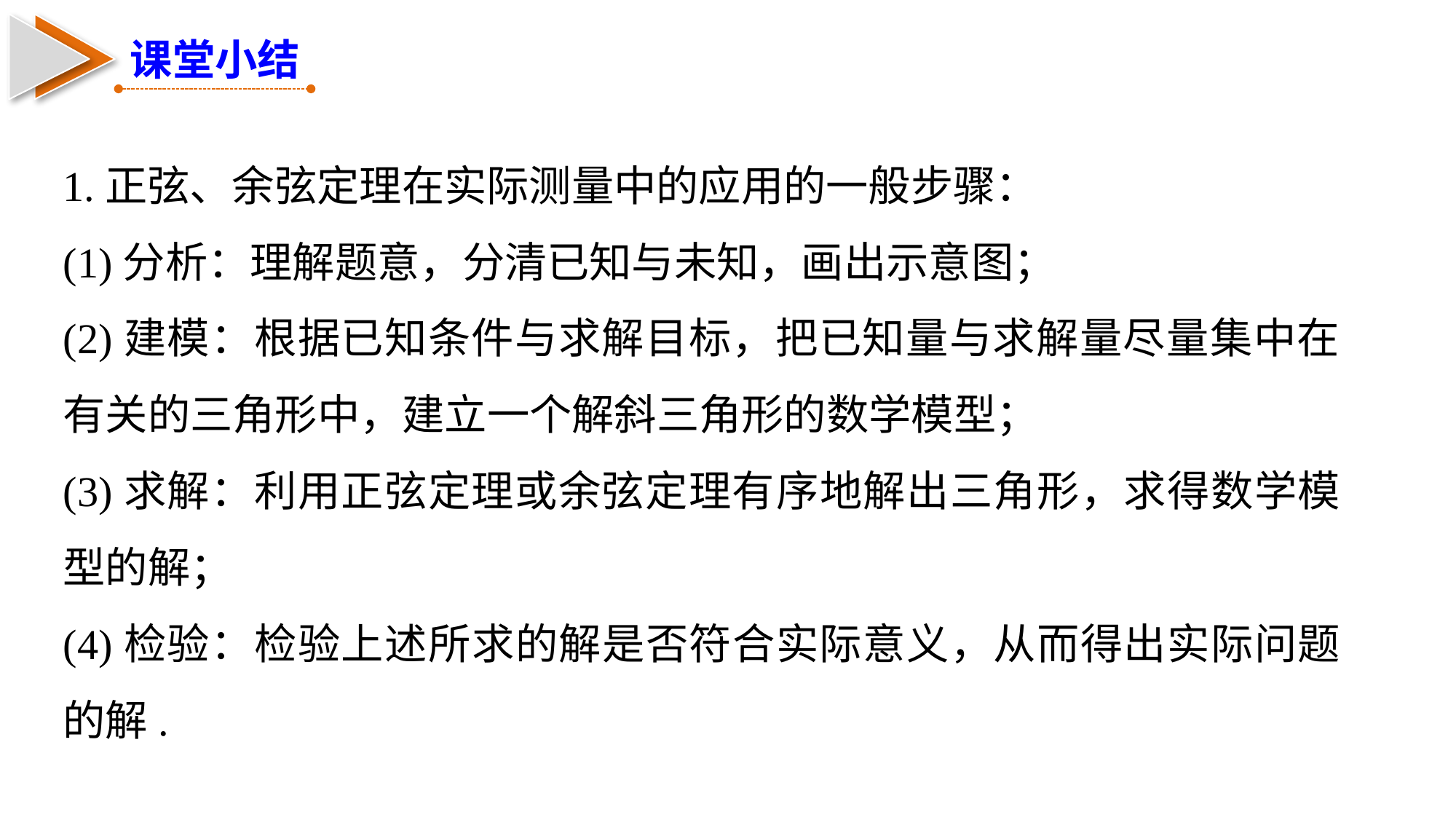

课堂小结
1.正弦、余弦定理在实际测量中的应用的一般步骤：
(1)分析：理解题意，分清已知与未知，画出示意图；
(2)建模：根据已知条件与求解目标，把已知量与求解量尽量集中在有关的三角形中，建立一个解斜三角形的数学模型；
(3)求解：利用正弦定理或余弦定理有序地解出三角形，求得数学模型的解；
(4)检验：检验上述所求的解是否符合实际意义，从而得出实际问题的解.